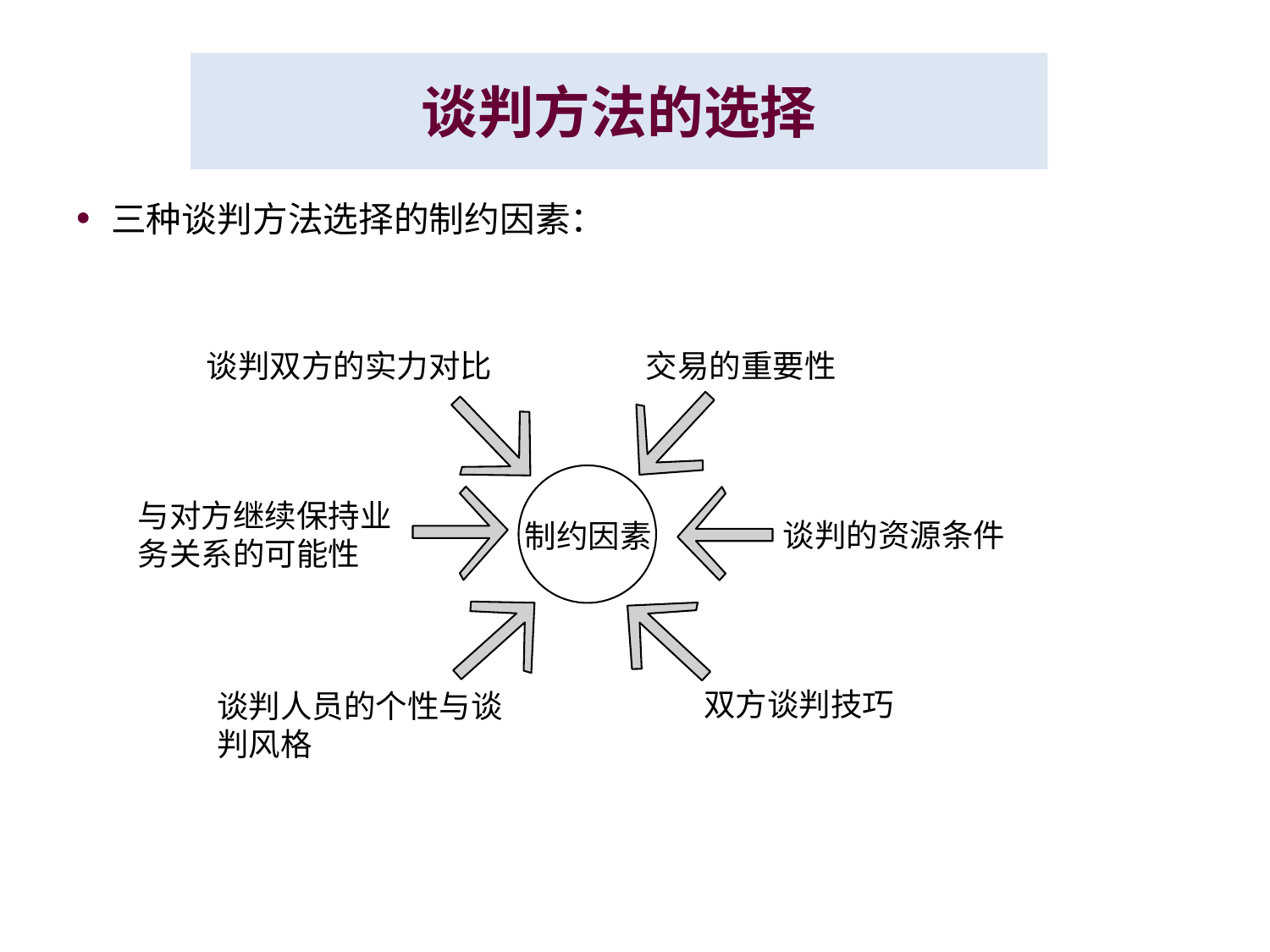

# 谈判方法的选择
三种谈判方法选择的制约因素：
谈判双方的实力对比
交易的重要性

与对方继续保持业务关系的可能性
谈判的资源条件
制约因素

双方谈判技巧
谈判人员的个性与谈判风格